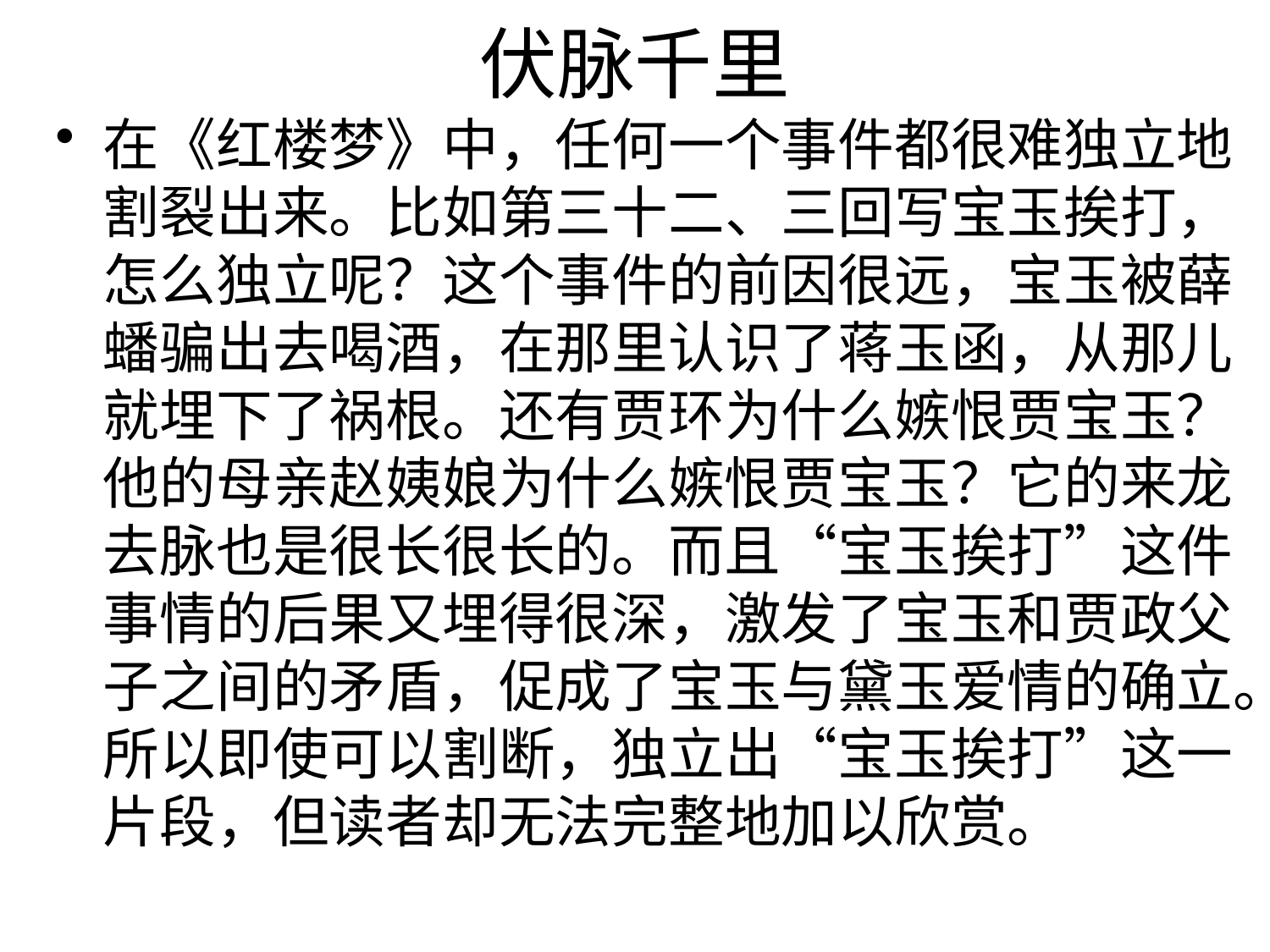

# 伏脉千里
在《红楼梦》中，任何一个事件都很难独立地割裂出来。比如第三十二、三回写宝玉挨打，怎么独立呢？这个事件的前因很远，宝玉被薛蟠骗出去喝酒，在那里认识了蒋玉函，从那儿就埋下了祸根。还有贾环为什么嫉恨贾宝玉？他的母亲赵姨娘为什么嫉恨贾宝玉？它的来龙去脉也是很长很长的。而且“宝玉挨打”这件事情的后果又埋得很深，激发了宝玉和贾政父子之间的矛盾，促成了宝玉与黛玉爱情的确立。所以即使可以割断，独立出“宝玉挨打”这一片段，但读者却无法完整地加以欣赏。